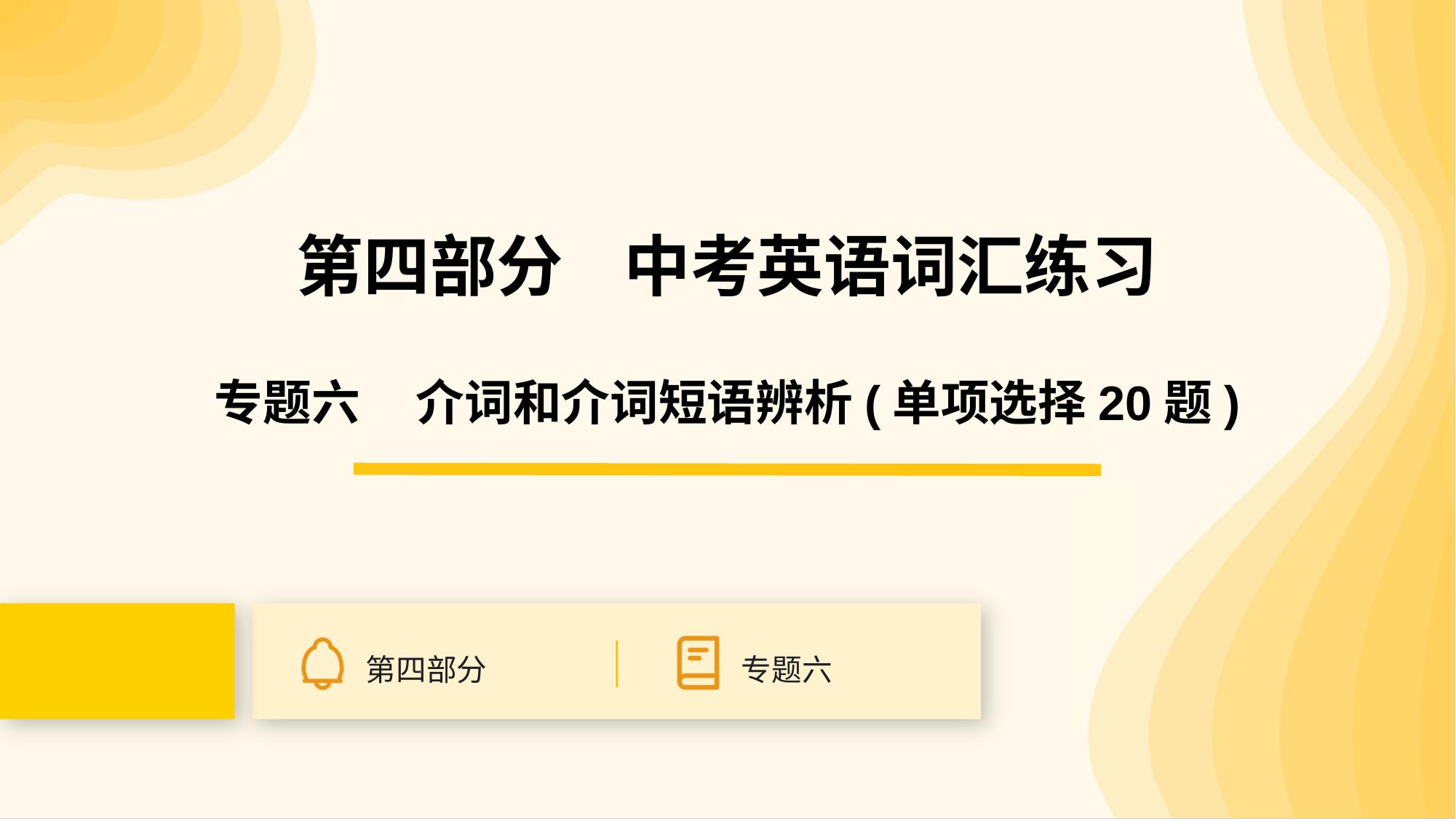

第四部分    中考英语词汇练习
专题六     介词和介词短语辨析(单项选择20题)

第四部分
专题六